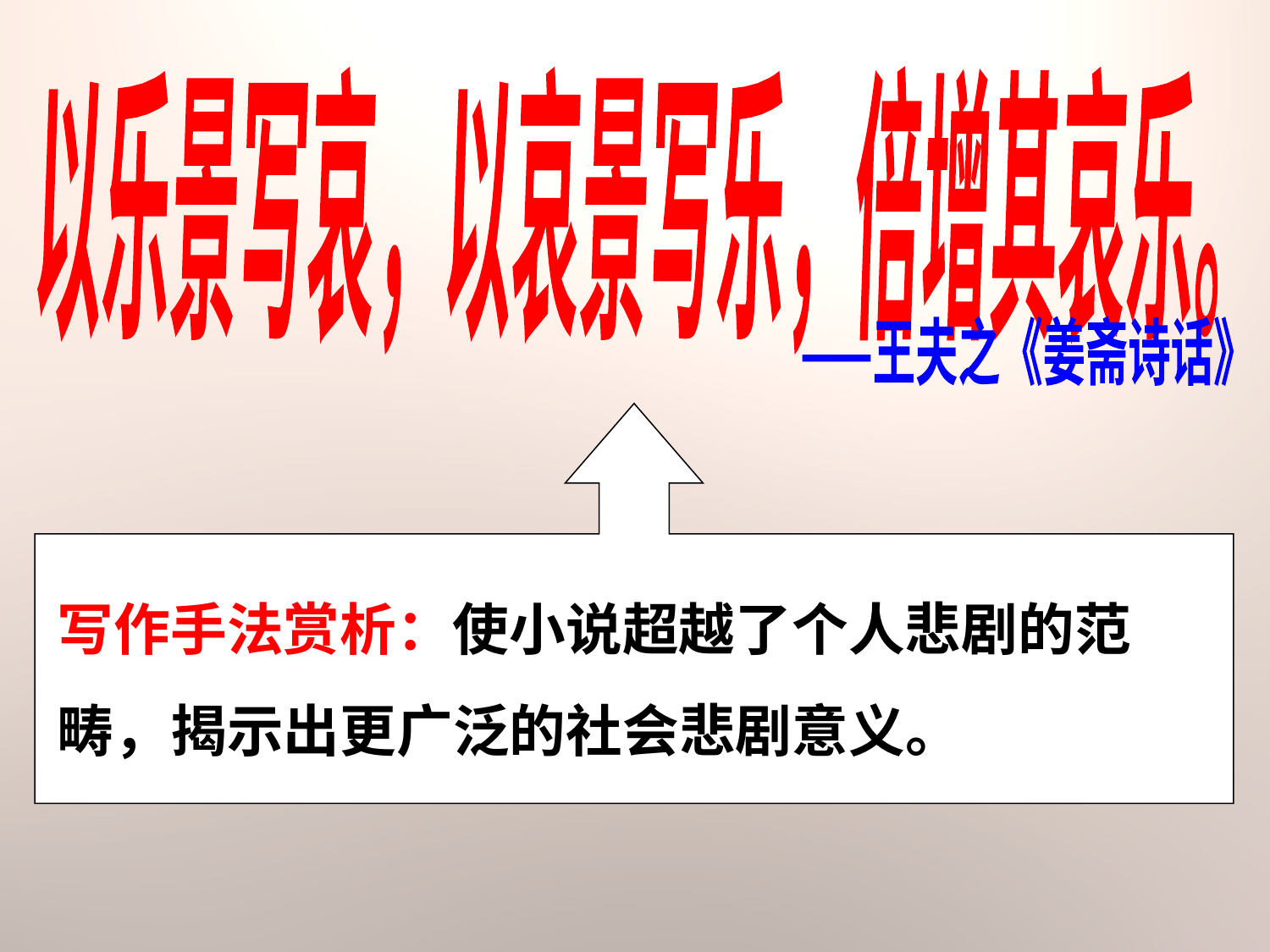

以乐景写哀，以哀景写乐，倍增其哀乐。
——王夫之《姜斋诗话》

写作手法赏析：使小说超越了个人悲剧的范畴，揭示出更广泛的社会悲剧意义。